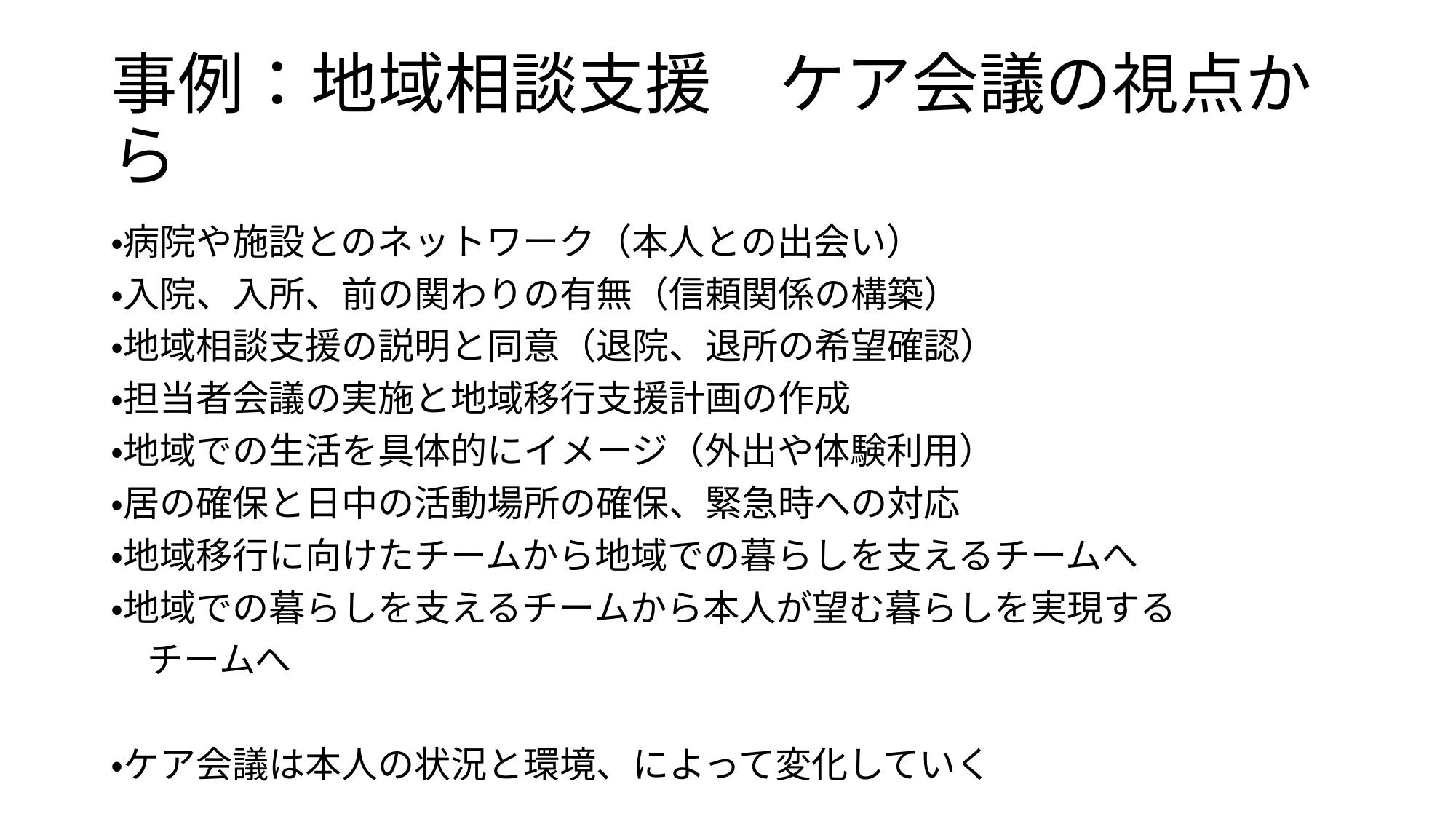

# 事例：地域相談支援　ケア会議の視点から
・病院や施設とのネットワーク（本人との出会い）
・入院、入所、前の関わりの有無（信頼関係の構築）
・地域相談支援の説明と同意（退院、退所の希望確認）
・担当者会議の実施と地域移行支援計画の作成
・地域での生活を具体的にイメージ（外出や体験利用）
・居の確保と日中の活動場所の確保、緊急時への対応
・地域移行に向けたチームから地域での暮らしを支えるチームへ
・地域での暮らしを支えるチームから本人が望む暮らしを実現する
　チームへ

・ケア会議は本人の状況と環境、によって変化していく